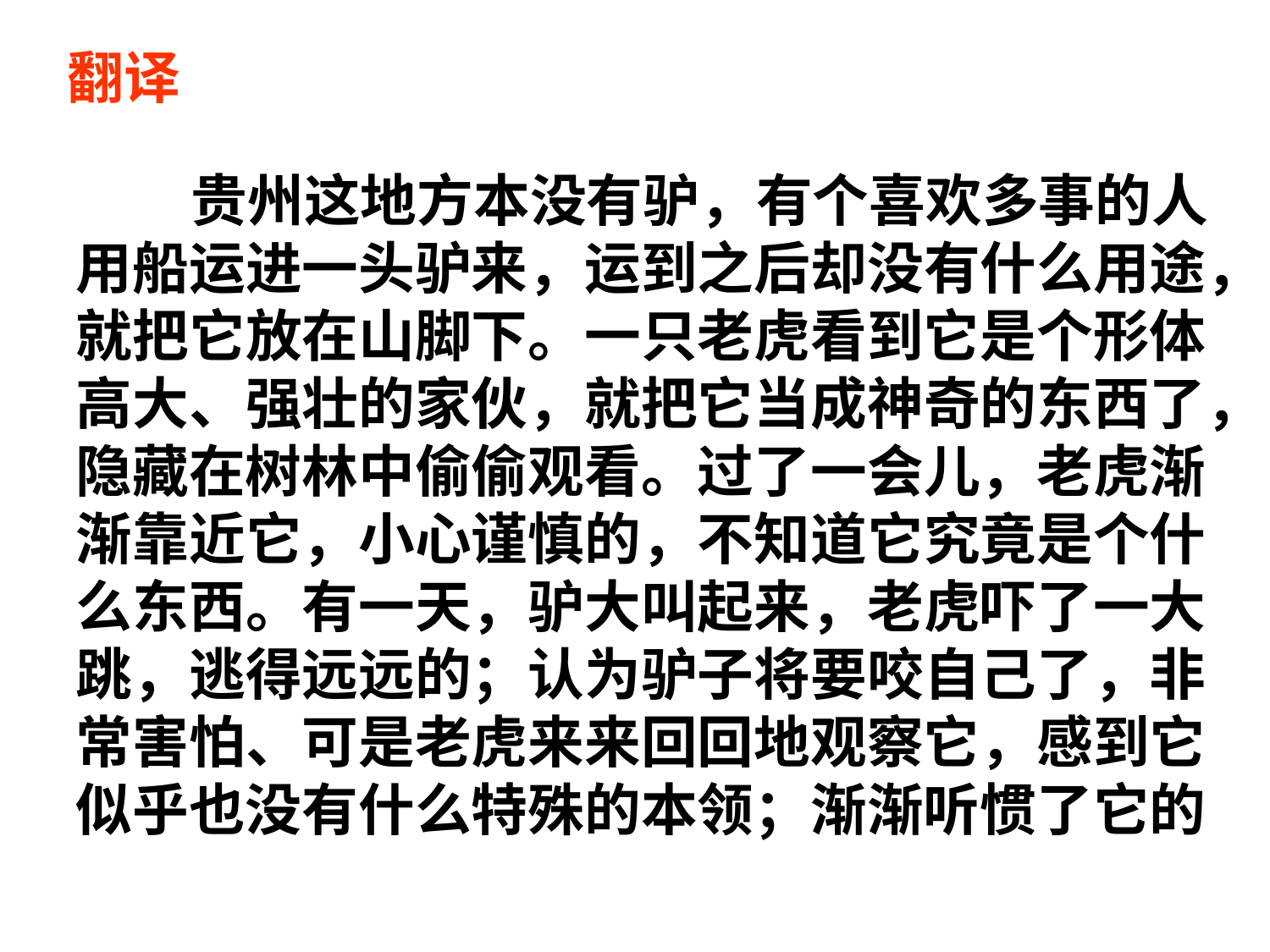

翻译
        贵州这地方本没有驴，有个喜欢多事的人用船运进一头驴来，运到之后却没有什么用途，就把它放在山脚下。一只老虎看到它是个形体高大、强壮的家伙，就把它当成神奇的东西了，隐藏在树林中偷偷观看。过了一会儿，老虎渐渐靠近它，小心谨慎的，不知道它究竟是个什么东西。有一天，驴大叫起来，老虎吓了一大跳，逃得远远的；认为驴子将要咬自己了，非常害怕、可是老虎来来回回地观察它，感到它似乎也没有什么特殊的本领；渐渐听惯了它的